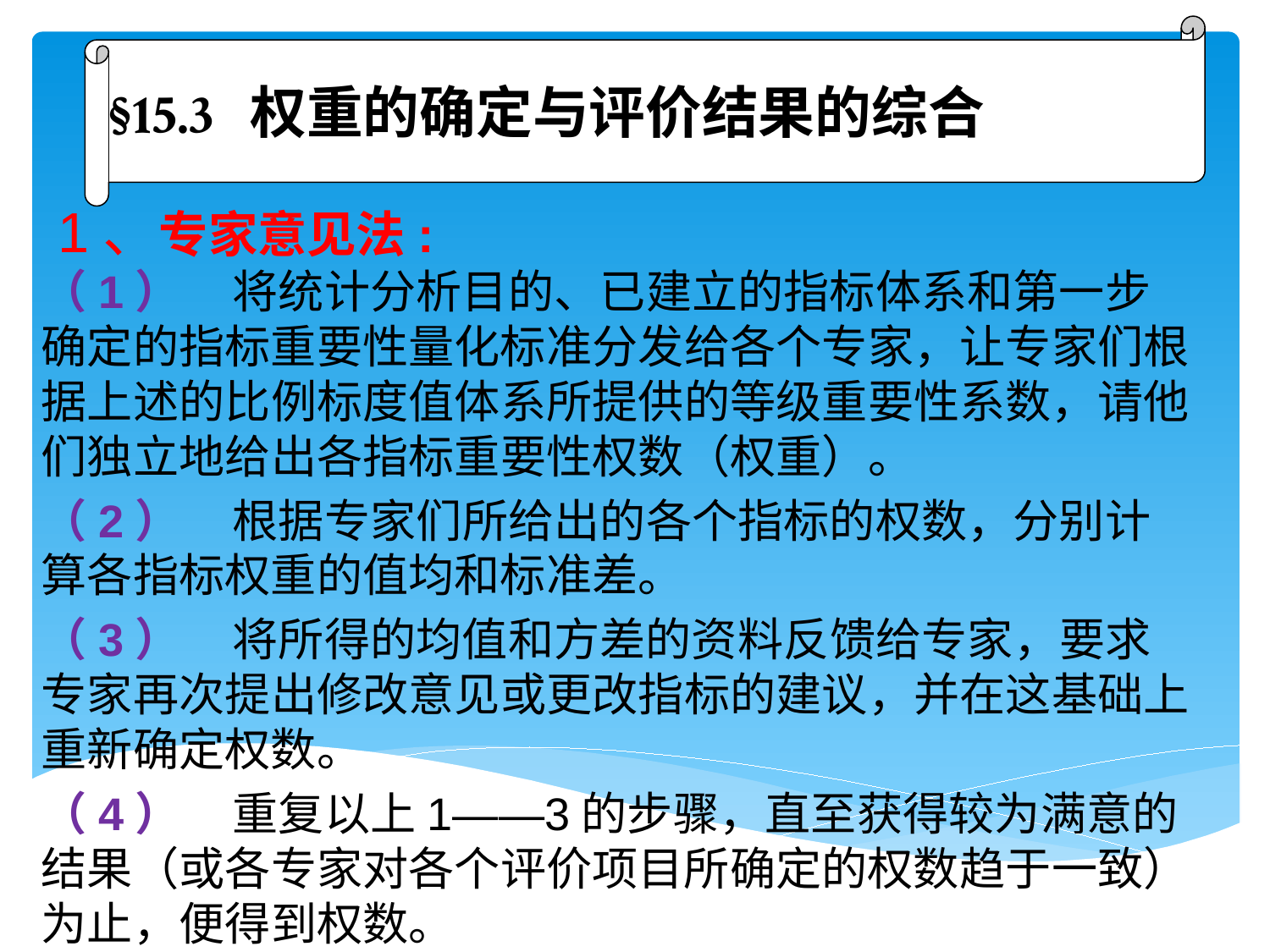

§15.3  权重的确定与评价结果的综合
# 1、专家意见法:
（1）     将统计分析目的、已建立的指标体系和第一步确定的指标重要性量化标准分发给各个专家，让专家们根据上述的比例标度值体系所提供的等级重要性系数，请他们独立地给出各指标重要性权数（权重）。
（2）     根据专家们所给出的各个指标的权数，分别计算各指标权重的值均和标准差。
（3）     将所得的均值和方差的资料反馈给专家，要求专家再次提出修改意见或更改指标的建议，并在这基础上重新确定权数。
（4）     重复以上1——3的步骤，直至获得较为满意的结果（或各专家对各个评价项目所确定的权数趋于一致）为止，便得到权数。